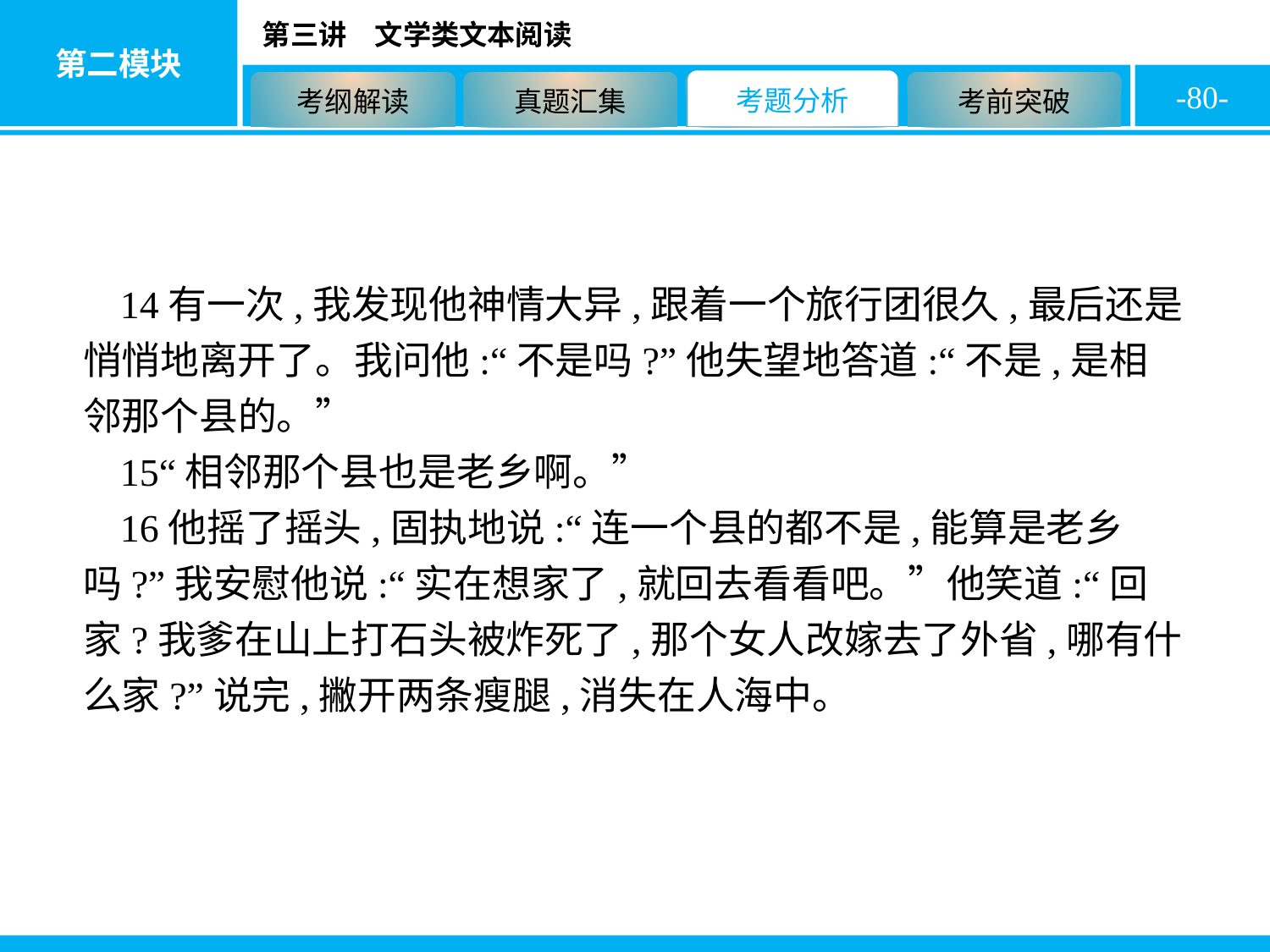

-80-
14有一次,我发现他神情大异,跟着一个旅行团很久,最后还是悄悄地离开了。我问他:“不是吗?”他失望地答道:“不是,是相邻那个县的。”
15“相邻那个县也是老乡啊。”
16他摇了摇头,固执地说:“连一个县的都不是,能算是老乡吗?”我安慰他说:“实在想家了,就回去看看吧。”他笑道:“回家?我爹在山上打石头被炸死了,那个女人改嫁去了外省,哪有什么家?”说完,撇开两条瘦腿,消失在人海中。